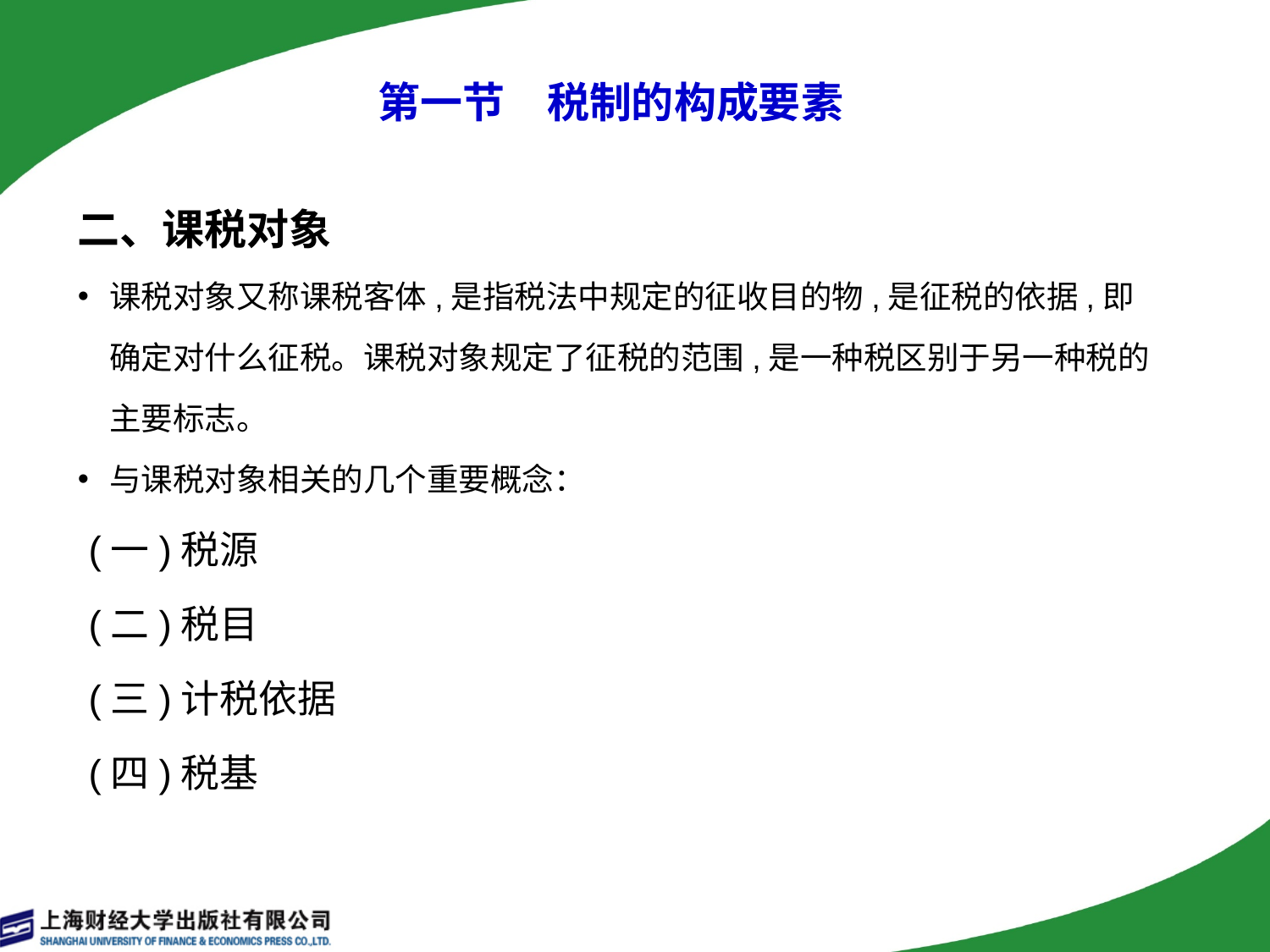

# 第一节　税制的构成要素
二、课税对象
课税对象又称课税客体,是指税法中规定的征收目的物,是征税的依据,即确定对什么征税。课税对象规定了征税的范围,是一种税区别于另一种税的主要标志。
与课税对象相关的几个重要概念：
 (一)税源
 (二)税目
 (三)计税依据
 (四)税基